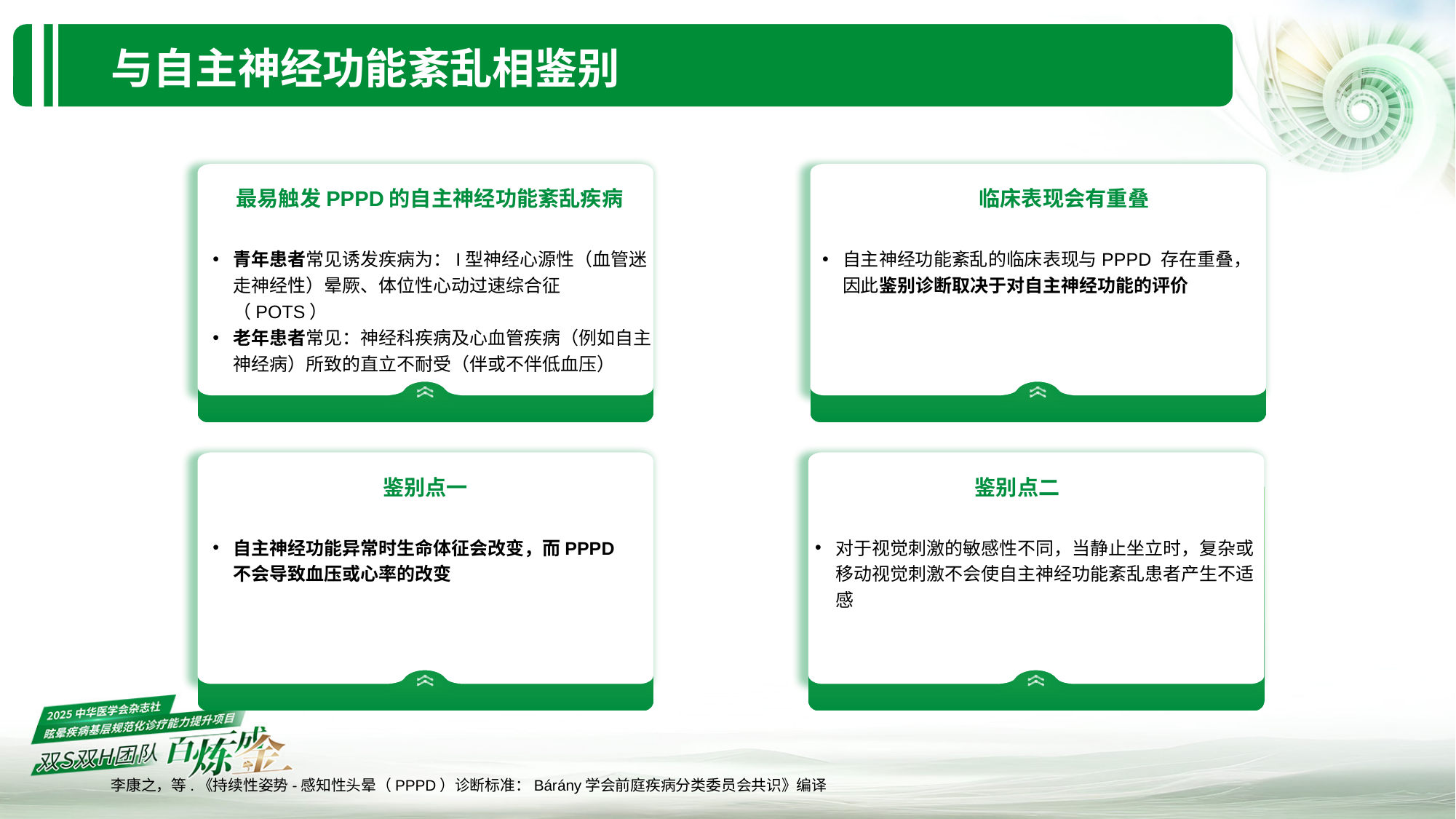

与自主神经功能紊乱相鉴别

最易触发PPPD的自主神经功能紊乱疾病
临床表现会有重叠
青年患者常见诱发疾病为：I型神经心源性（血管迷走神经性）晕厥、体位性心动过速综合征（POTS）
老年患者常见：神经科疾病及心血管疾病（例如自主神经病）所致的直立不耐受（伴或不伴低血压）
自主神经功能紊乱的临床表现与PPPD 存在重叠，因此鉴别诊断取决于对自主神经功能的评价

鉴别点一
鉴别点二
自主神经功能异常时生命体征会改变，而PPPD不会导致血压或心率的改变
对于视觉刺激的敏感性不同，当静止坐立时，复杂或移动视觉刺激不会使自主神经功能紊乱患者产生不适感

李康之，等.《持续性姿势-感知性头晕（PPPD）诊断标准：Bárány学会前庭疾病分类委员会共识》编译